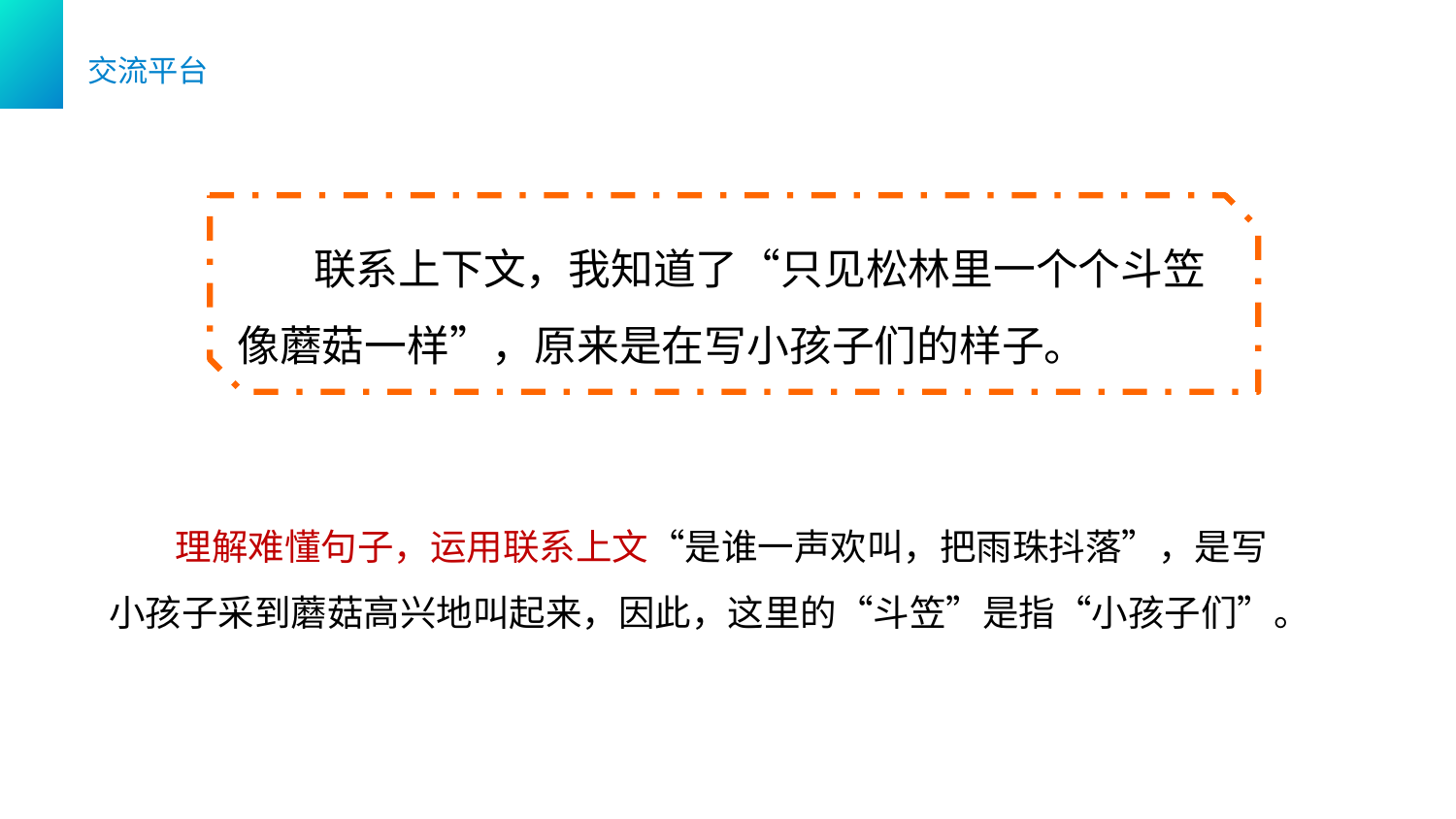

交流平台
       联系上下文，我知道了“只见松林里一个个斗笠像蘑菇一样”，原来是在写小孩子们的样子。
       理解难懂句子，运用联系上文“是谁一声欢叫，把雨珠抖落”，是写小孩子采到蘑菇高兴地叫起来，因此，这里的“斗笠”是指“小孩子们”。